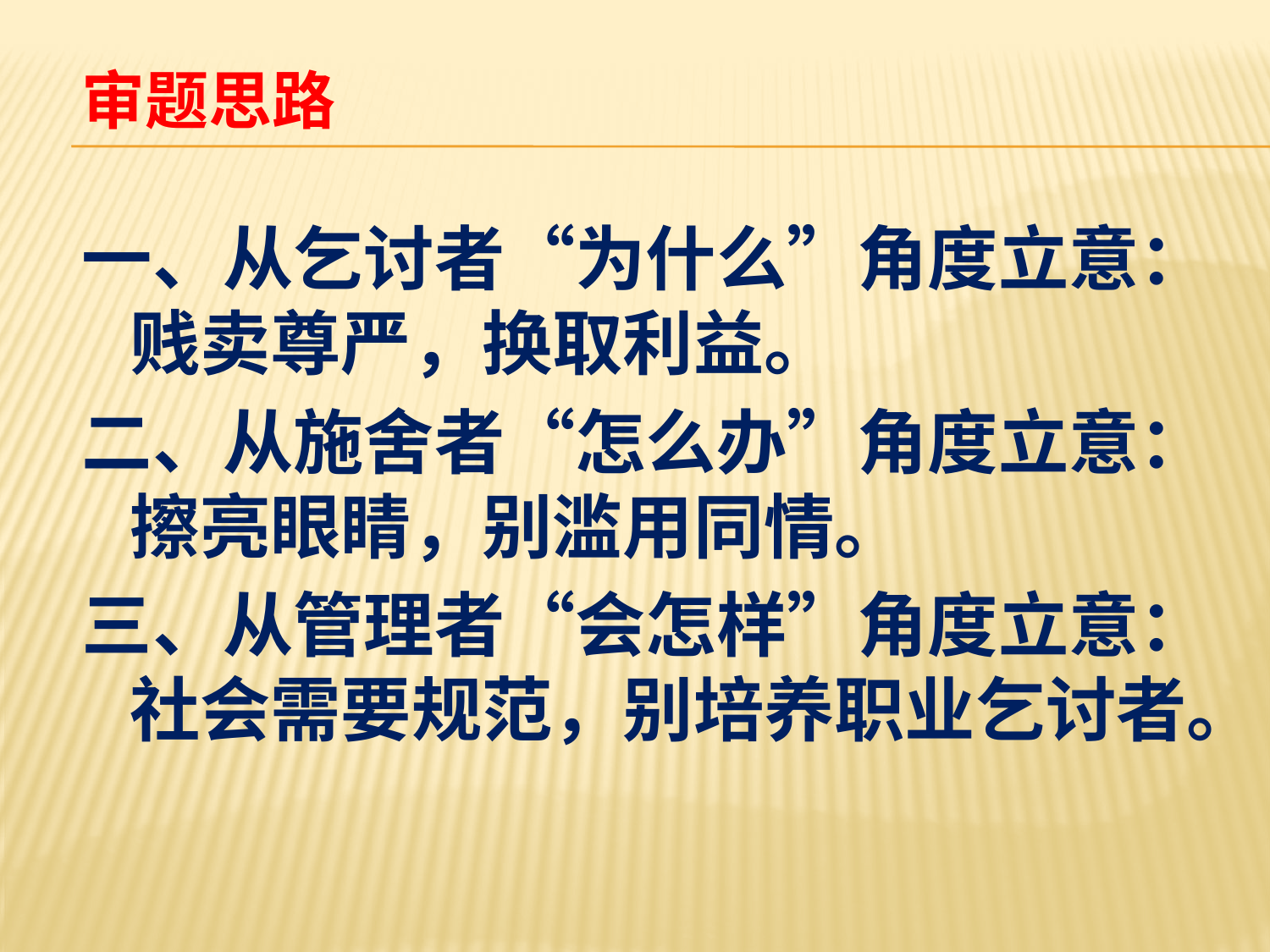

# 审题思路
一、从乞讨者“为什么”角度立意：贱卖尊严，换取利益。
二、从施舍者“怎么办”角度立意：擦亮眼睛，别滥用同情。
三、从管理者“会怎样”角度立意：社会需要规范，别培养职业乞讨者。